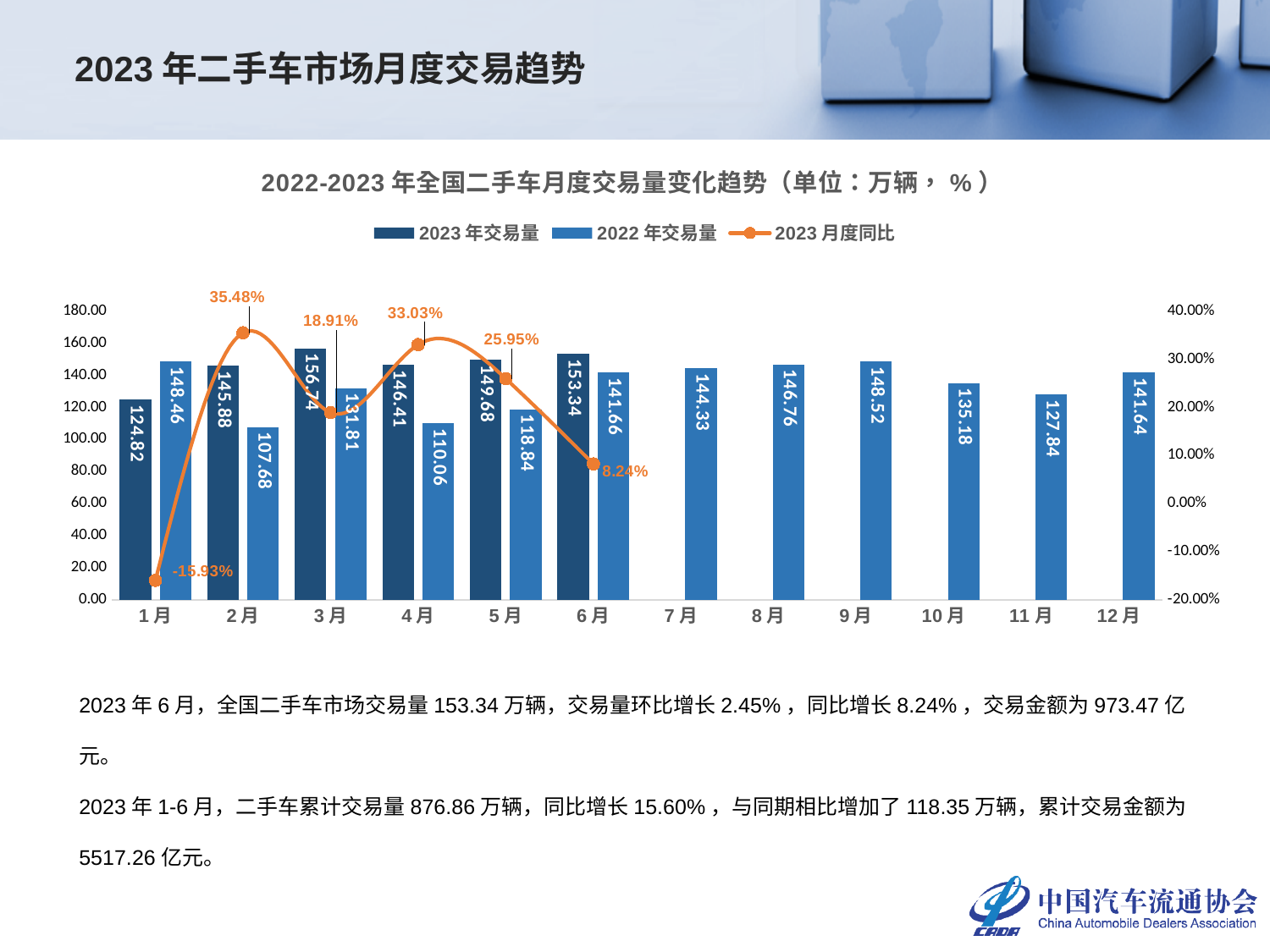

2023年二手车市场月度交易趋势

### Chart: 2022-2023年全国二手车月度交易量变化趋势（单位：万辆，%）

| Category | 2023年交易量 | 2022年交易量 | 2023月度同比 |
|---|---|---|---|
| 1月 | 124.8206 | 148.4647 | -0.15925738576240678 |
| 2月 | 145.8824 | 107.681 | 0.3547645359905647 |
| 3月 | 156.7411 | 131.8136 | 0.1891117456772289 |
| 4月 | 146.4076 | 110.0561 | 0.3302997289564141 |
| 5月 | 149.6753 | 118.8408 | 0.2594605556340919 |
| 6月 | 153.3368 | 141.6588 | 0.08243751888340149 |
| 7月 | None | 144.327 | None |
| 8月 | None | 146.7621 | None |
| 9月 | None | 148.5193 | None |
| 10月 | None | 135.1793 | None |
| 11月 | None | 127.844 | None |
| 12月 | None | 141.6362 | None |
2023年6月，全国二手车市场交易量153.34万辆，交易量环比增长2.45%，同比增长8.24%，交易金额为973.47亿元。
2023年1-6月，二手车累计交易量876.86万辆，同比增长15.60%，与同期相比增加了118.35万辆，累计交易金额为5517.26亿元。